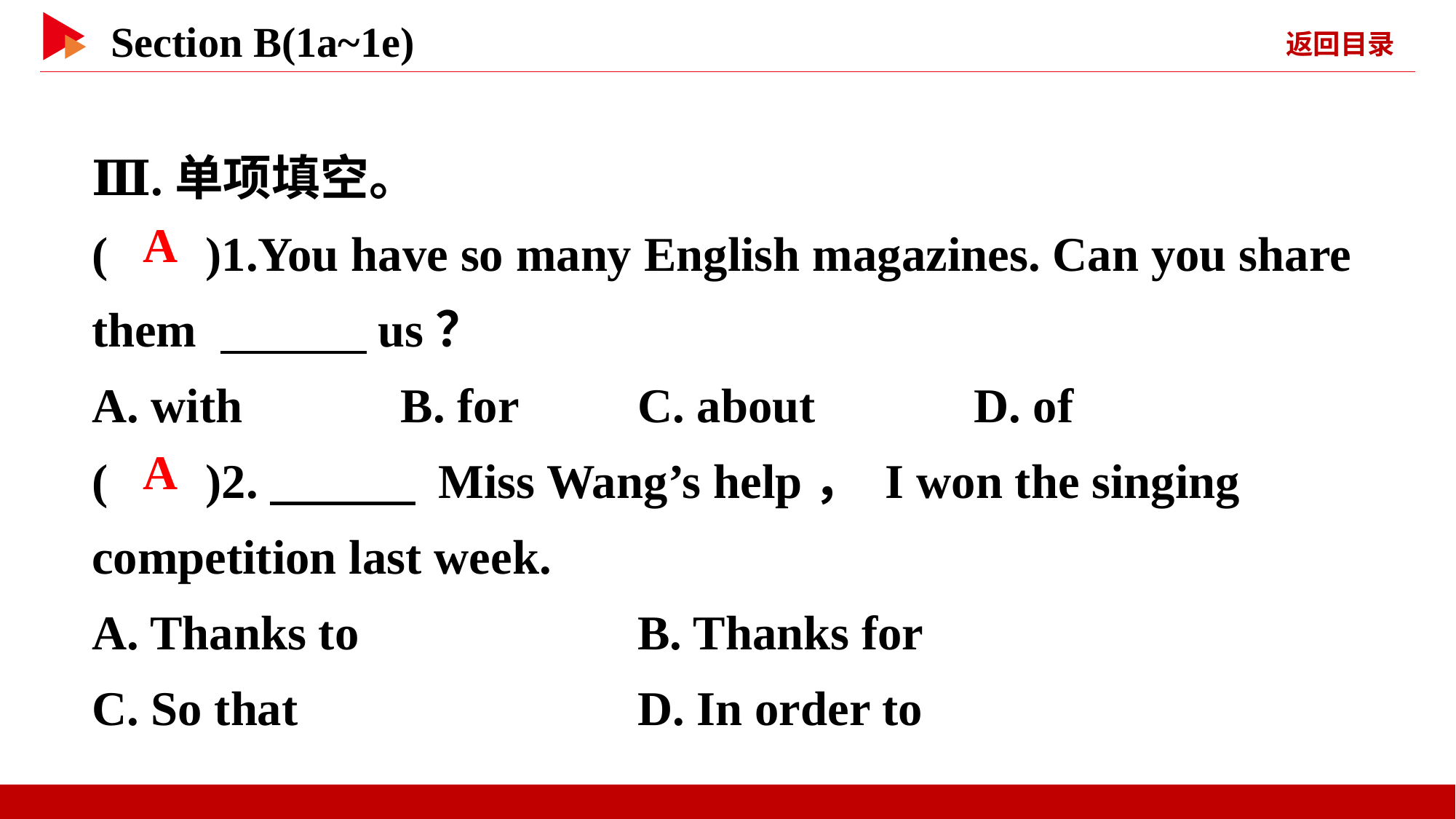

Ⅲ.单项填空。
(        )1.You have so many English magazines. Can you share them 　　　us？
A. with             B. for		C. about             D. of
(        )2.　　　 Miss Wang’s help， I won the singing competition last week.
A. Thanks to             		B. Thanks for
C. So that             		D. In order to
   A
   A